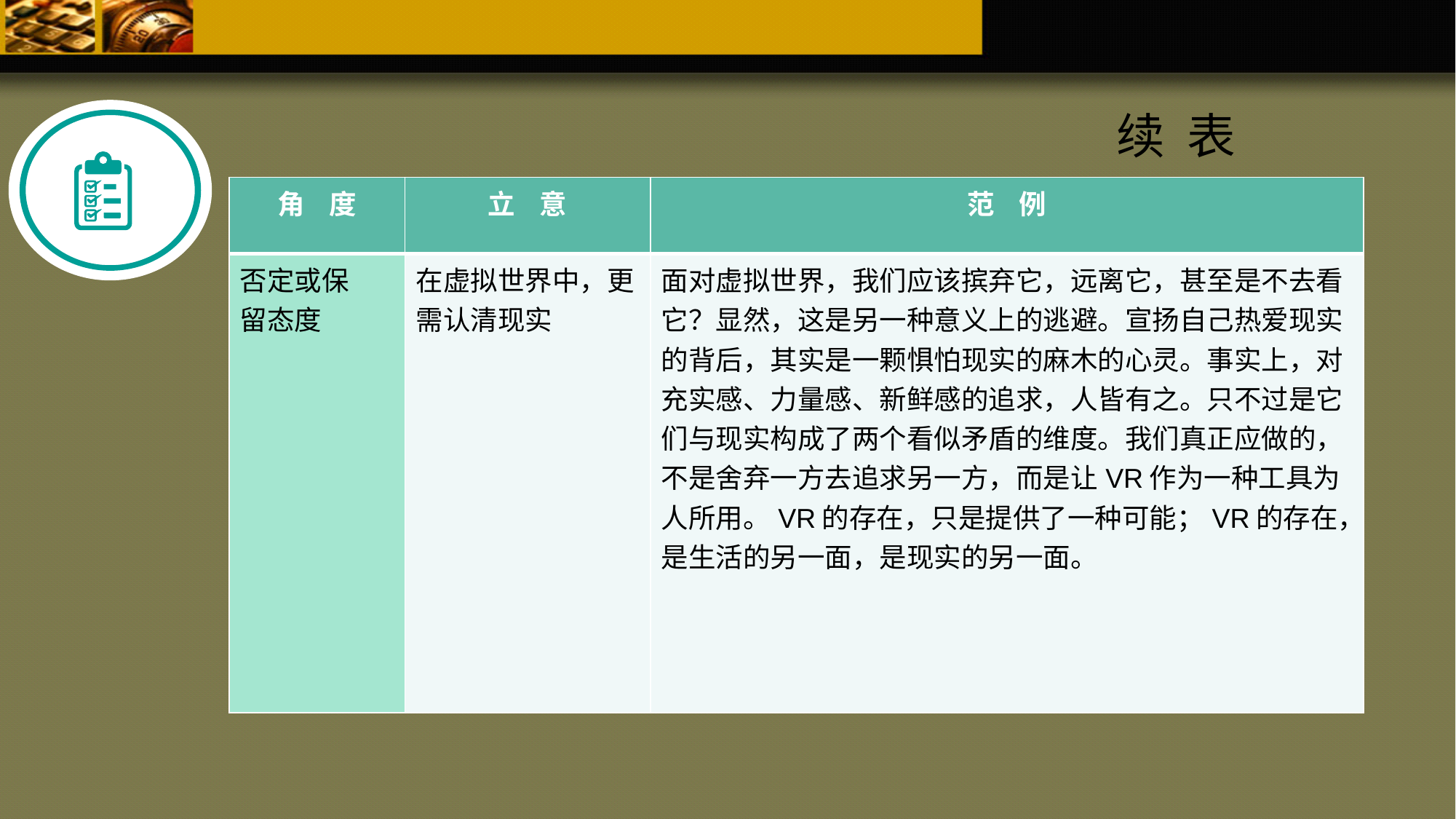

续  表

| 角 度 | 立 意 | 范 例 |
| --- | --- | --- |
| 否定或保 留态度 | 在虚拟世界中，更需认清现实 | 面对虚拟世界，我们应该摈弃它，远离它，甚至是不去看它？显然，这是另一种意义上的逃避。宣扬自己热爱现实的背后，其实是一颗惧怕现实的麻木的心灵。事实上，对充实感、力量感、新鲜感的追求，人皆有之。只不过是它们与现实构成了两个看似矛盾的维度。我们真正应做的，不是舍弃一方去追求另一方，而是让VR作为一种工具为人所用。VR的存在，只是提供了一种可能；VR的存在，是生活的另一面，是现实的另一面。 |